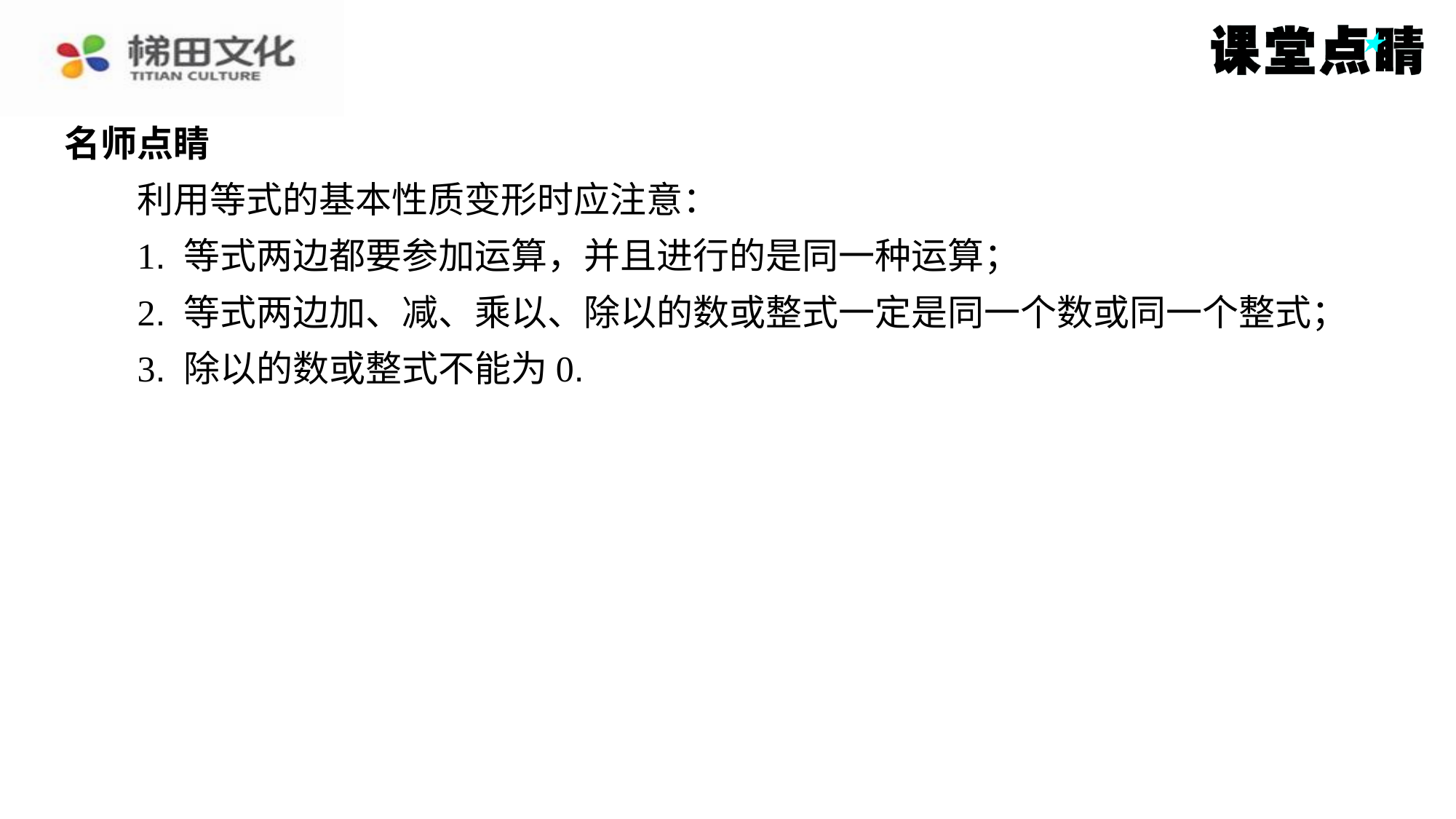

名师点睛
　　利用等式的基本性质变形时应注意：
1. 等式两边都要参加运算，并且进行的是同一种运算；
2. 等式两边加、减、乘以、除以的数或整式一定是同一个数或同一个整式；
3. 除以的数或整式不能为0.